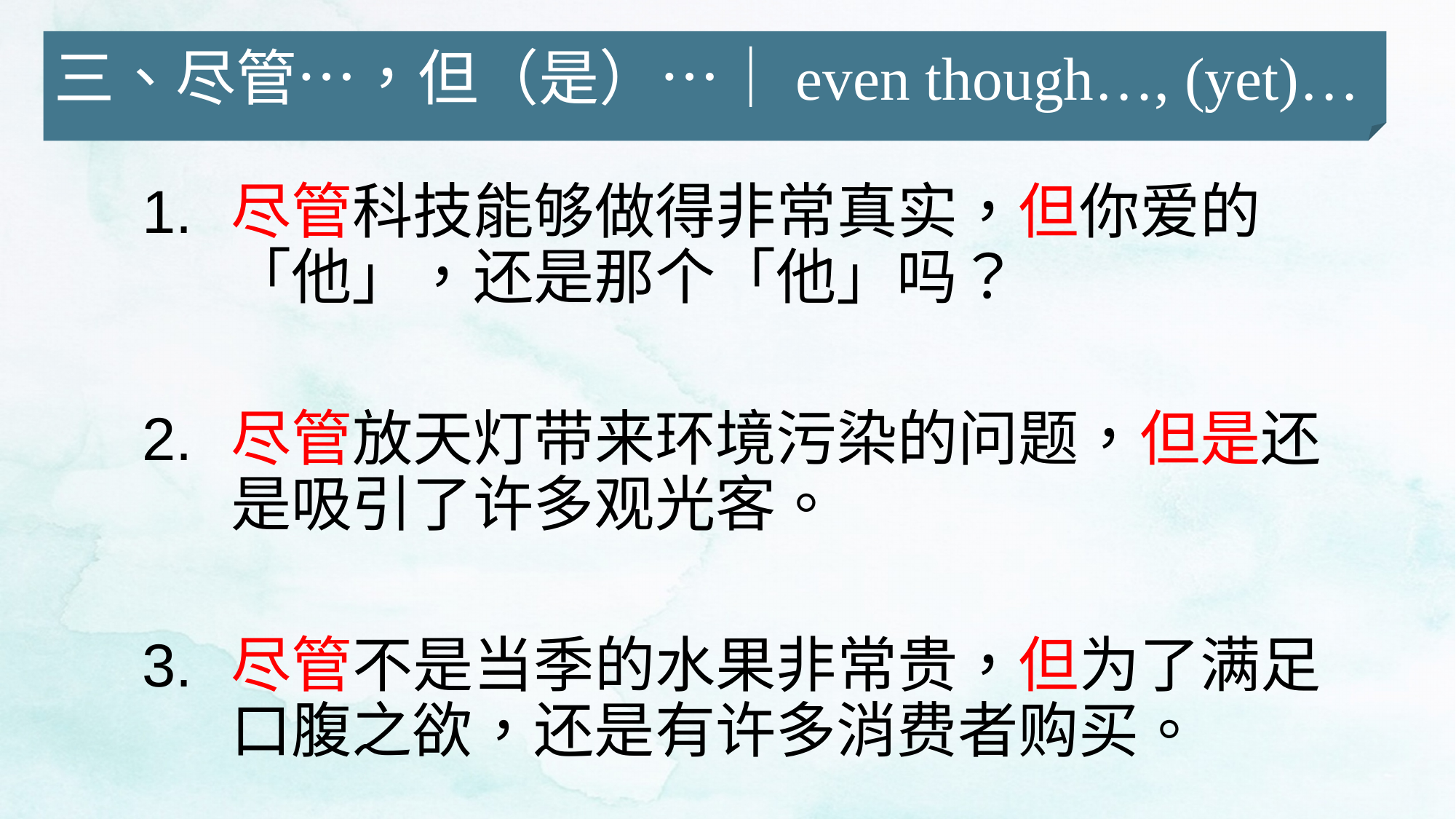

三、尽管…，但（是）…｜even though…, (yet)…
尽管科技能够做得非常真实，但你爱的「他」，还是那个「他」吗？

尽管放天灯带来环境污染的问题，但是还是吸引了许多观光客。

尽管不是当季的水果非常贵，但为了满足口腹之欲，还是有许多消费者购买。